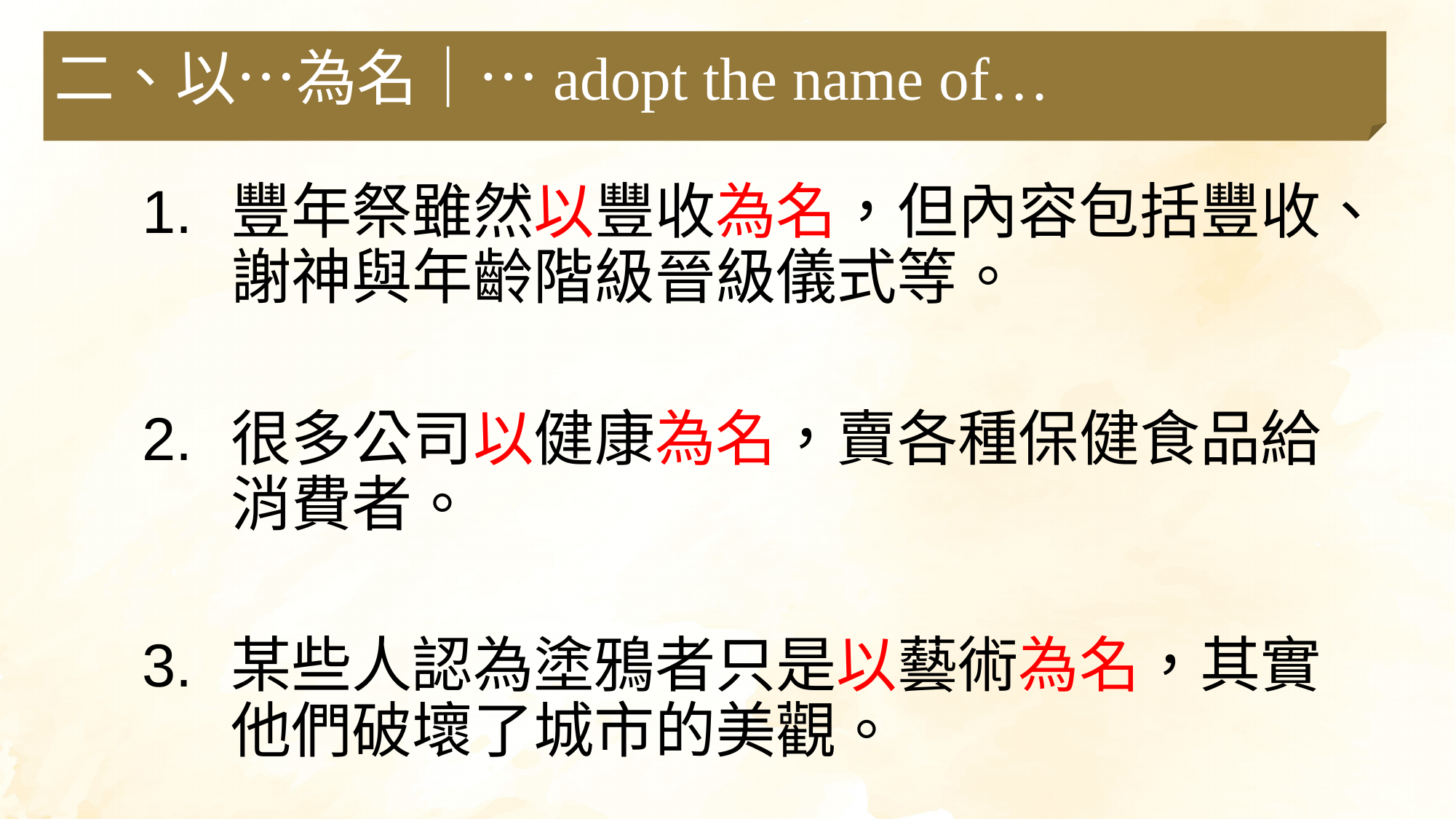

二、以…為名｜…adopt the name of…
豐年祭雖然以豐收為名，但內容包括豐收、謝神與年齡階級晉級儀式等。

很多公司以健康為名，賣各種保健食品給消費者。

某些人認為塗鴉者只是以藝術為名，其實他們破壞了城市的美觀。